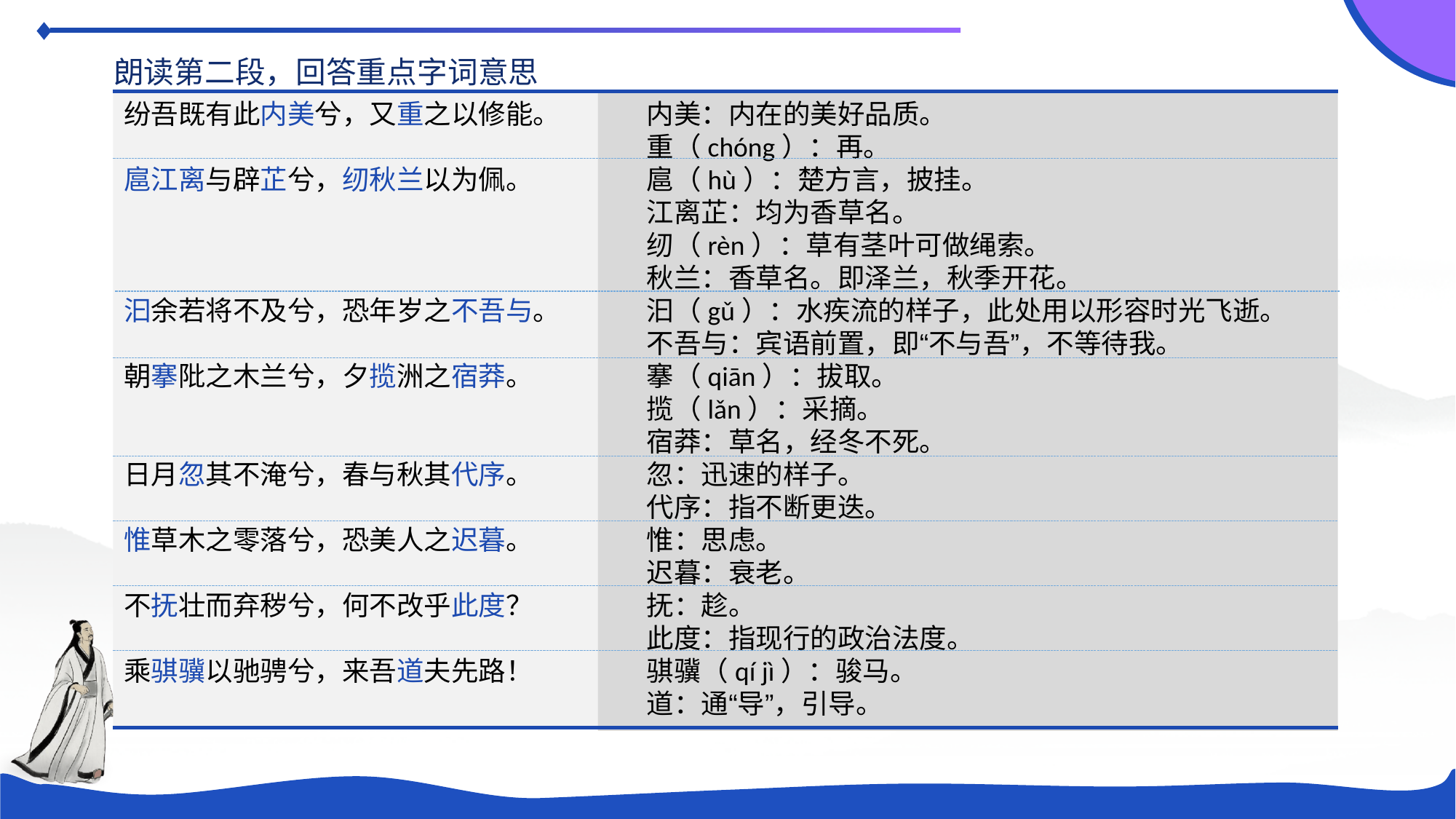

朗读第二段，回答重点字词意思

纷吾既有此内美兮，又重之以修能。

扈江离与辟芷兮，纫秋兰以为佩。

汩余若将不及兮，恐年岁之不吾与。

朝搴阰之木兰兮，夕揽洲之宿莽。

日月忽其不淹兮，春与秋其代序。

惟草木之零落兮，恐美人之迟暮。

不抚壮而弃秽兮，何不改乎此度？

乘骐骥以驰骋兮，来吾道夫先路！

内美：内在的美好品质。
重（chóng）：再。
扈（hù）：楚方言，披挂。
江离芷：均为香草名。
纫（rèn）：草有茎叶可做绳索。
秋兰：香草名。即泽兰，秋季开花。
汩（gǔ）：水疾流的样子，此处用以形容时光飞逝。
不吾与：宾语前置，即“不与吾”，不等待我。
搴（qiān）：拔取。
揽（lǎn）：采摘。
宿莽：草名，经冬不死。
忽：迅速的样子。
代序：指不断更迭。
惟：思虑。
迟暮：衰老。
抚：趁。
此度：指现行的政治法度。
骐骥（qí jì）：骏马。
道：通“导”，引导。